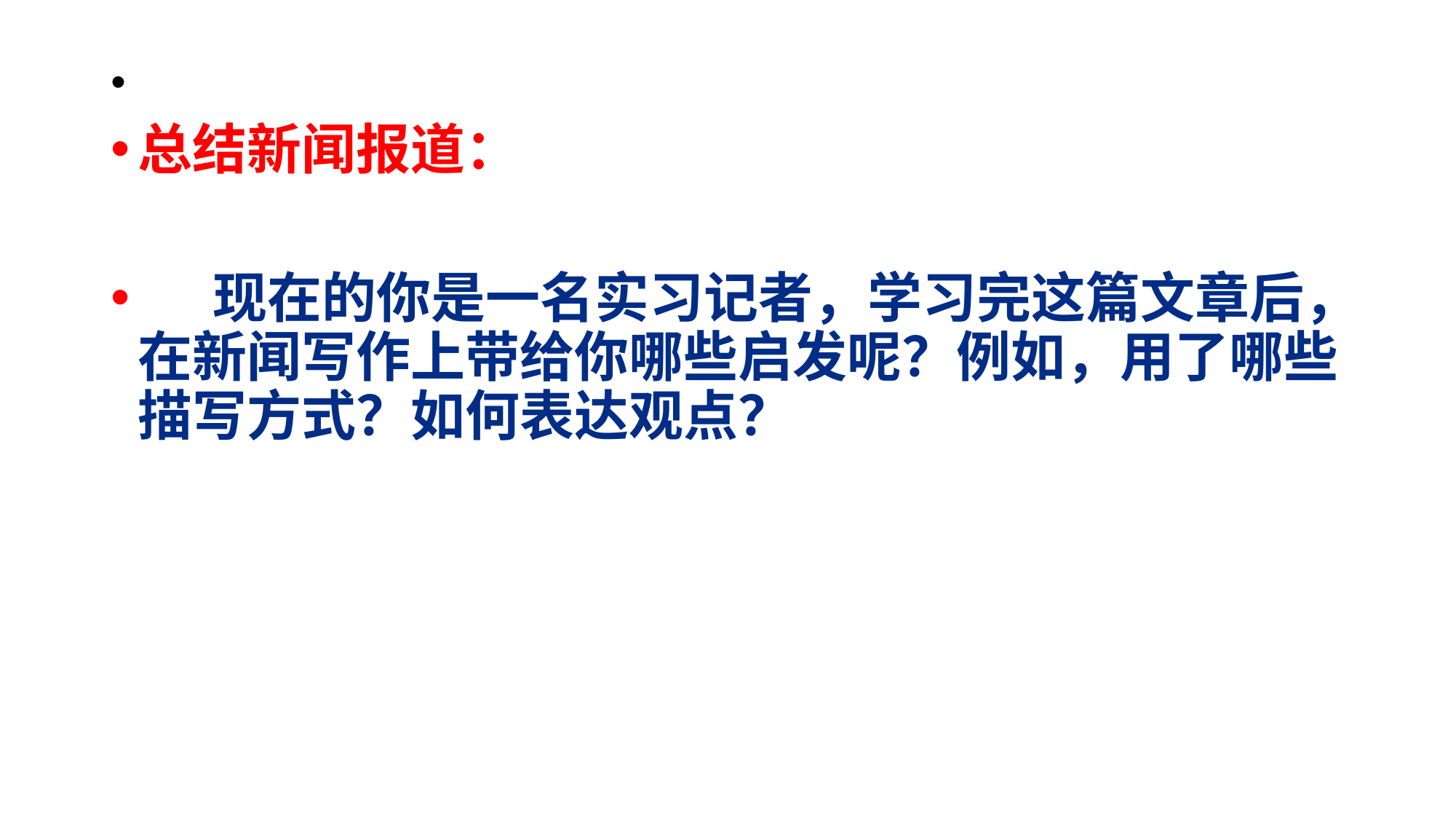

总结新闻报道：

     现在的你是一名实习记者，学习完这篇文章后，在新闻写作上带给你哪些启发呢？例如，用了哪些描写方式？如何表达观点？